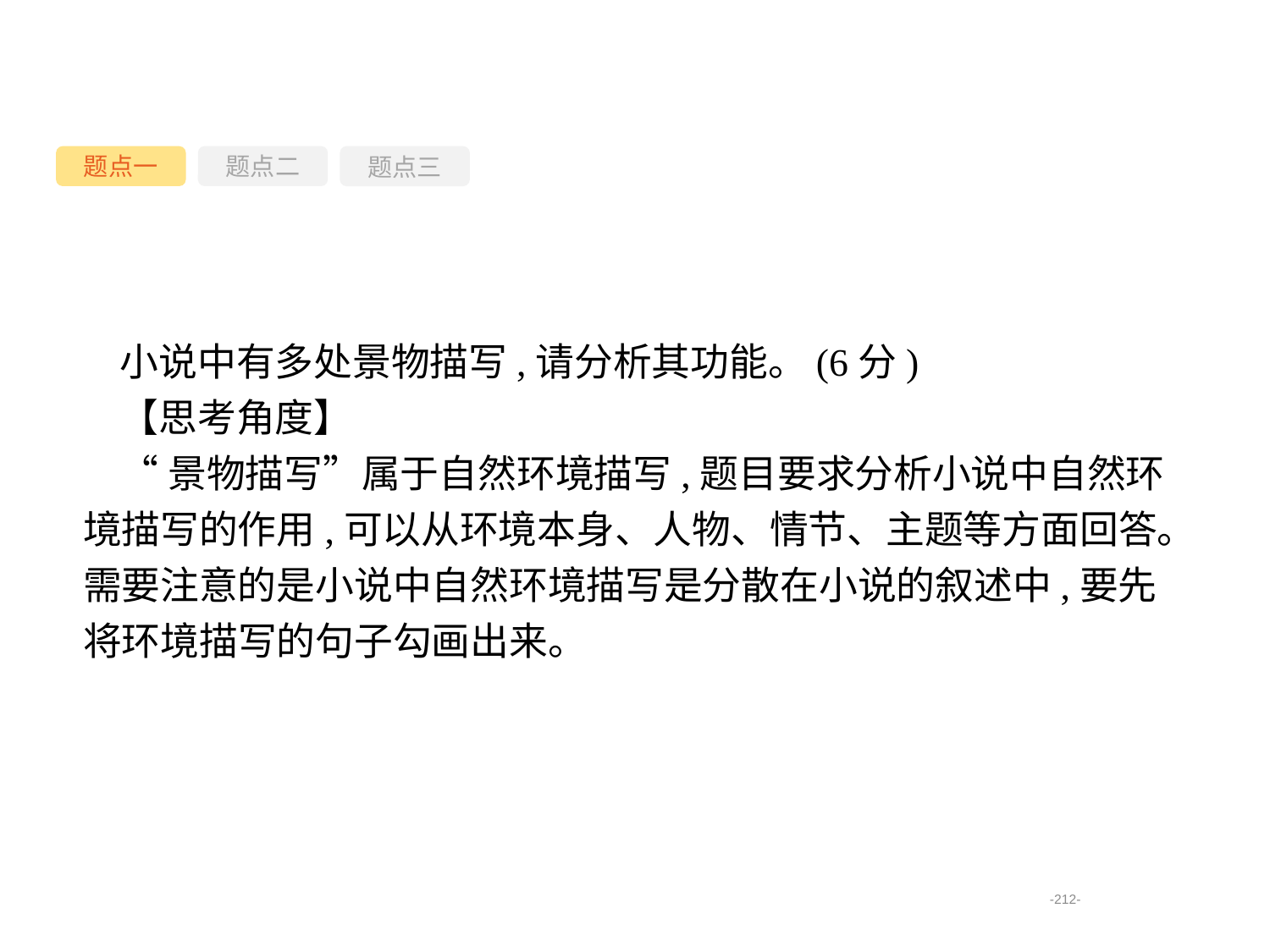

题点一
题点三
题点二
小说中有多处景物描写,请分析其功能。(6分)
【思考角度】
“景物描写”属于自然环境描写,题目要求分析小说中自然环境描写的作用,可以从环境本身、人物、情节、主题等方面回答。需要注意的是小说中自然环境描写是分散在小说的叙述中,要先将环境描写的句子勾画出来。
-212-